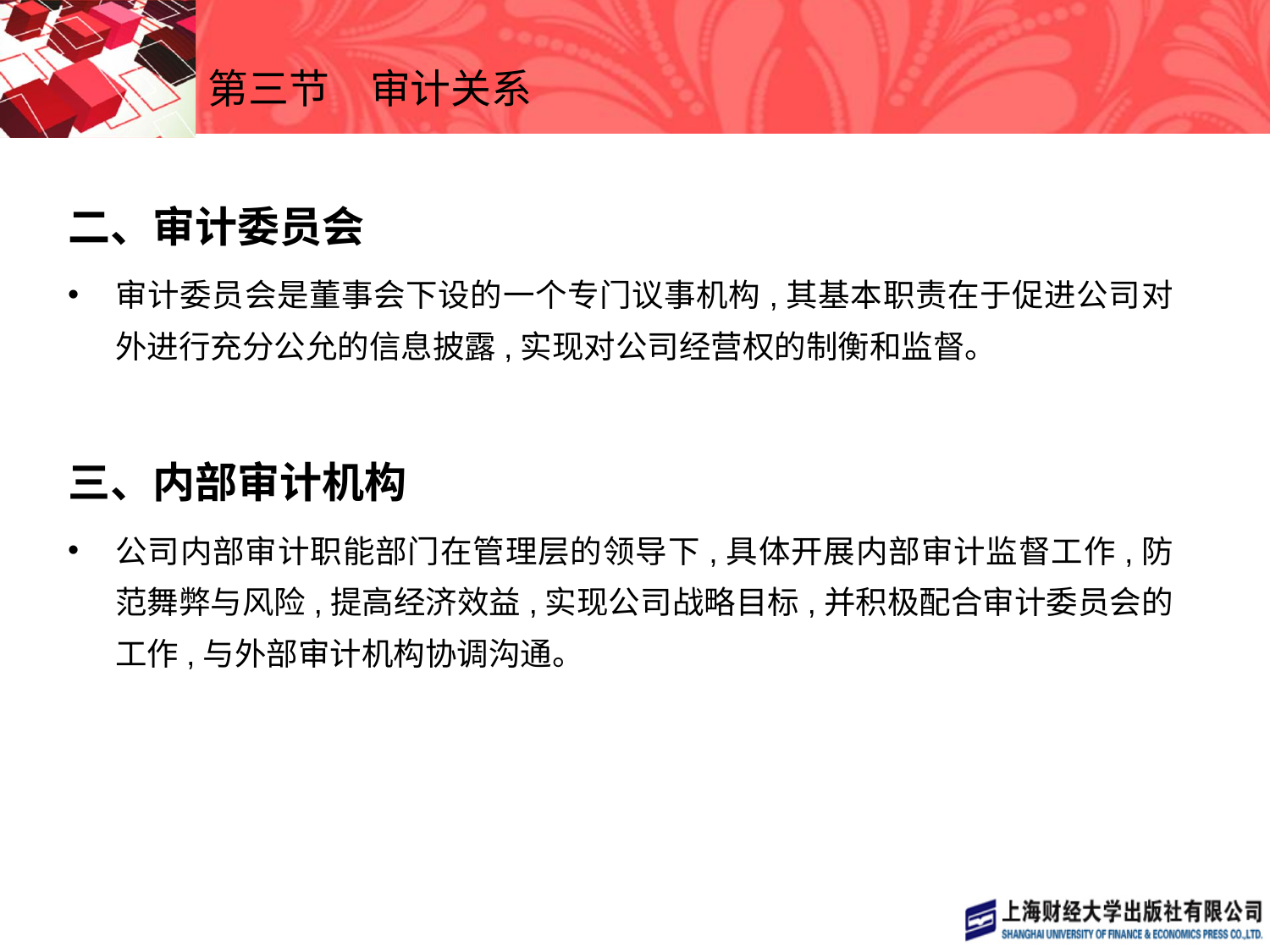

# 第三节　审计关系
二、审计委员会
审计委员会是董事会下设的一个专门议事机构,其基本职责在于促进公司对外进行充分公允的信息披露,实现对公司经营权的制衡和监督。

三、内部审计机构
公司内部审计职能部门在管理层的领导下,具体开展内部审计监督工作,防范舞弊与风险,提高经济效益,实现公司战略目标,并积极配合审计委员会的工作,与外部审计机构协调沟通。